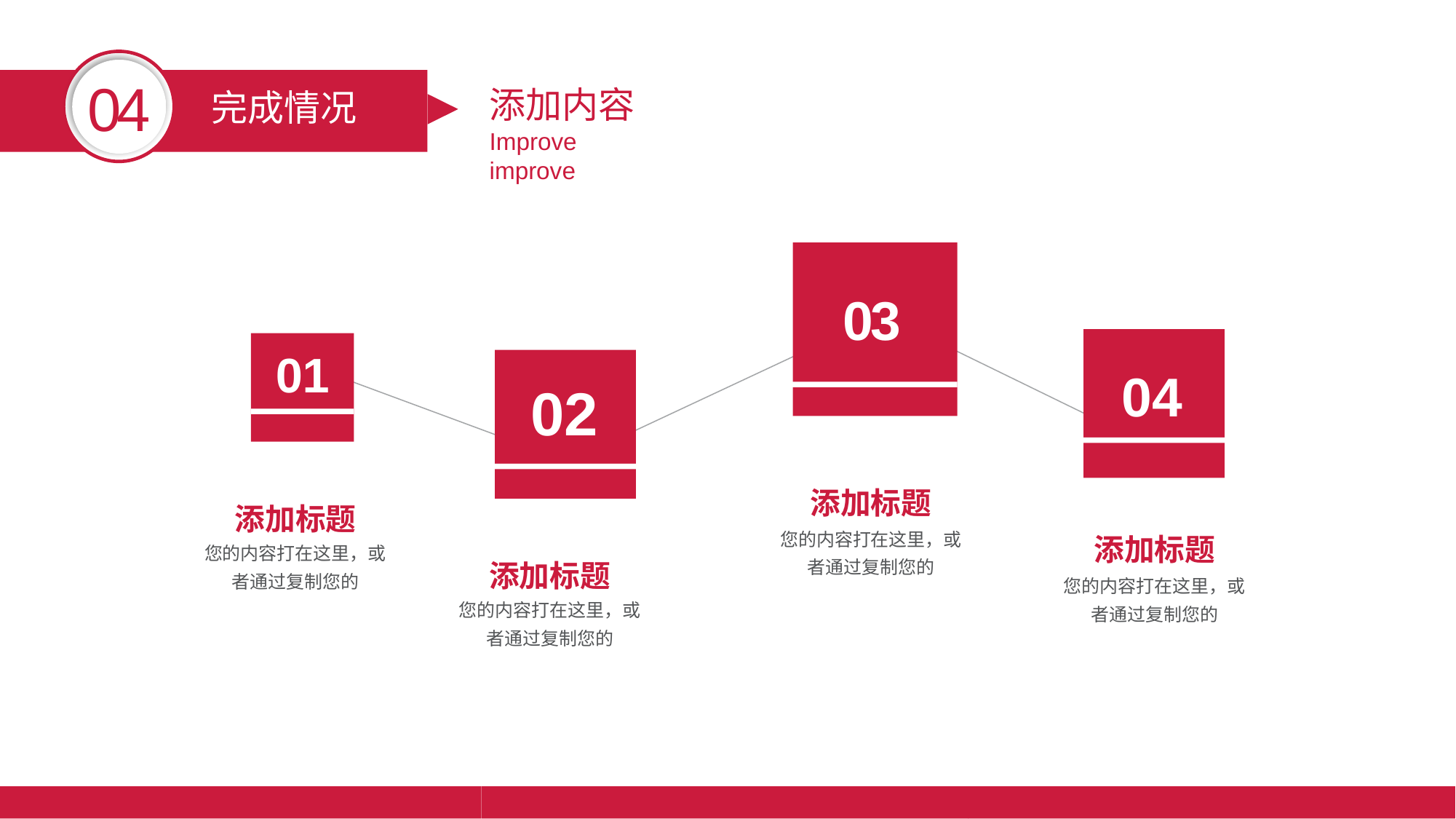

04

添加内容
Improve improve
完成情况

03

04

01

02

添加标题
添加标题
添加标题
您的内容打在这里，或者通过复制您的
您的内容打在这里，或者通过复制您的
添加标题
您的内容打在这里，或者通过复制您的
您的内容打在这里，或者通过复制您的